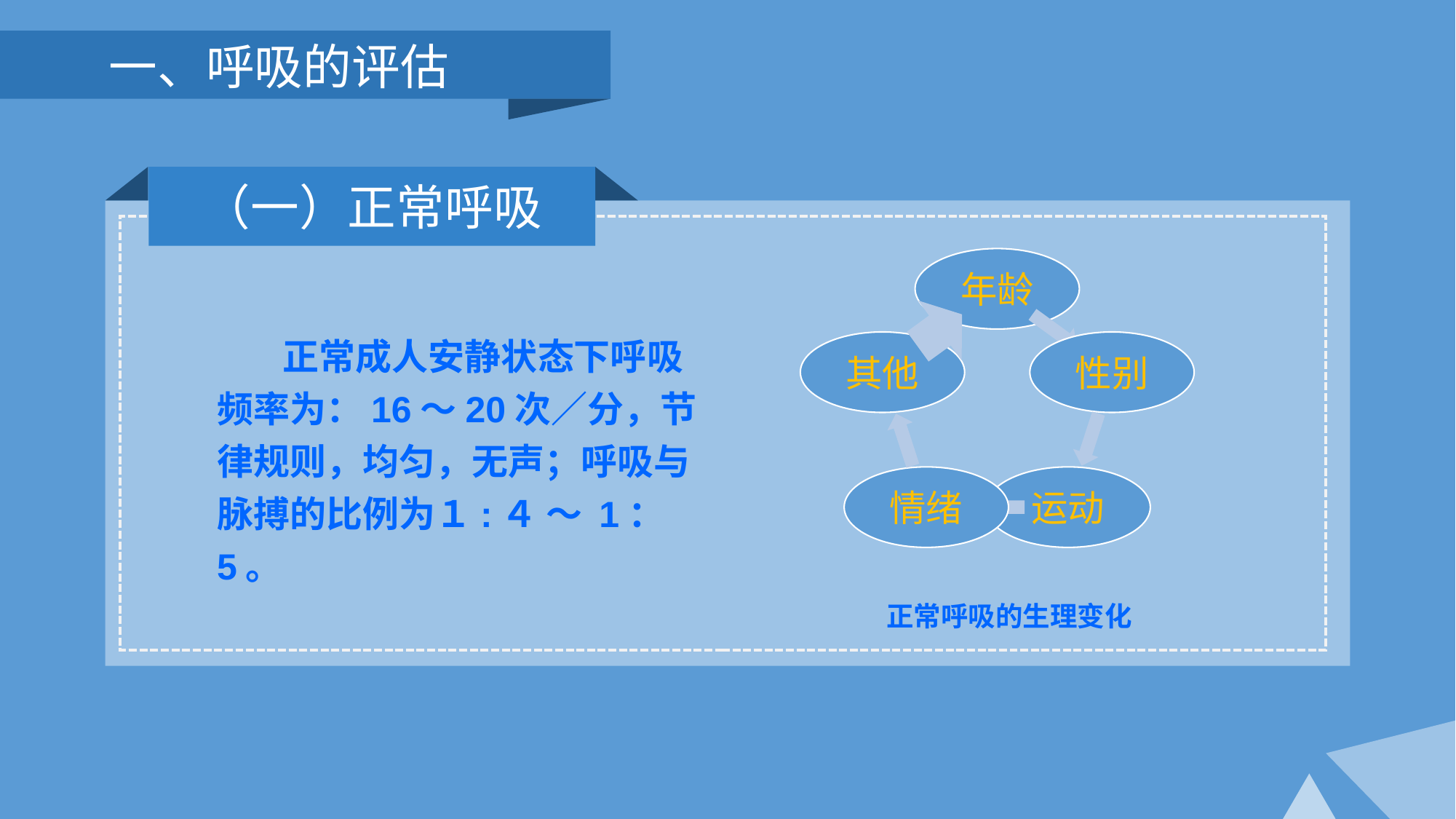

一、呼吸的评估

（一）正常呼吸

年龄
性别
运动
情绪
其他

       正常成人安静状态下呼吸频率为：16～20次／分，节律规则，均匀，无声；呼吸与脉搏的比例为１:４ ～ 1：5。
正常呼吸的生理变化